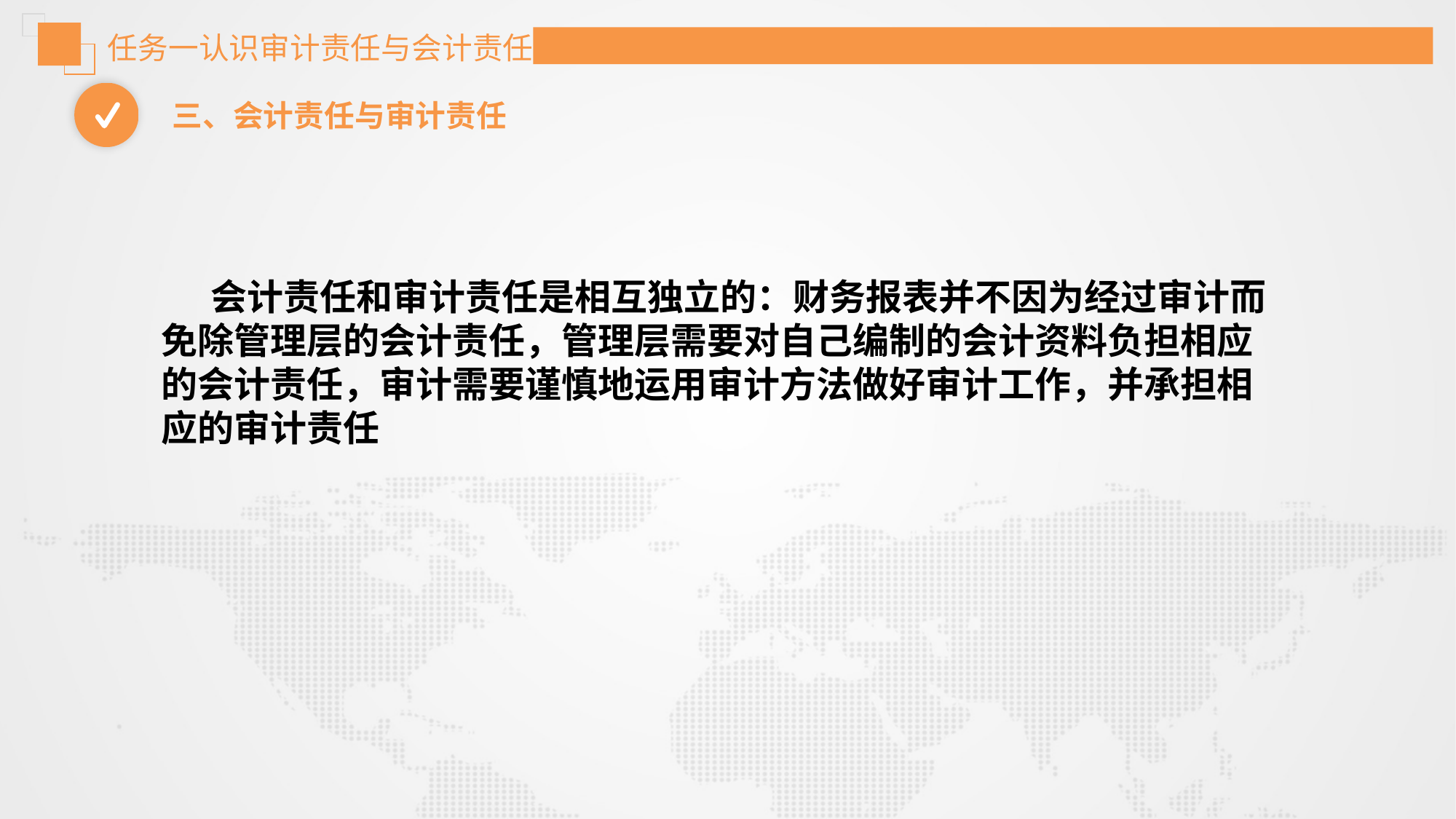

任务一认识审计责任与会计责任

三、会计责任与审计责任
       会计责任和审计责任是相互独立的：财务报表并不因为经过审计而免除管理层的会计责任，管理层需要对自己编制的会计资料负担相应的会计责任，审计需要谨慎地运用审计方法做好审计工作，并承担相应的审计责任